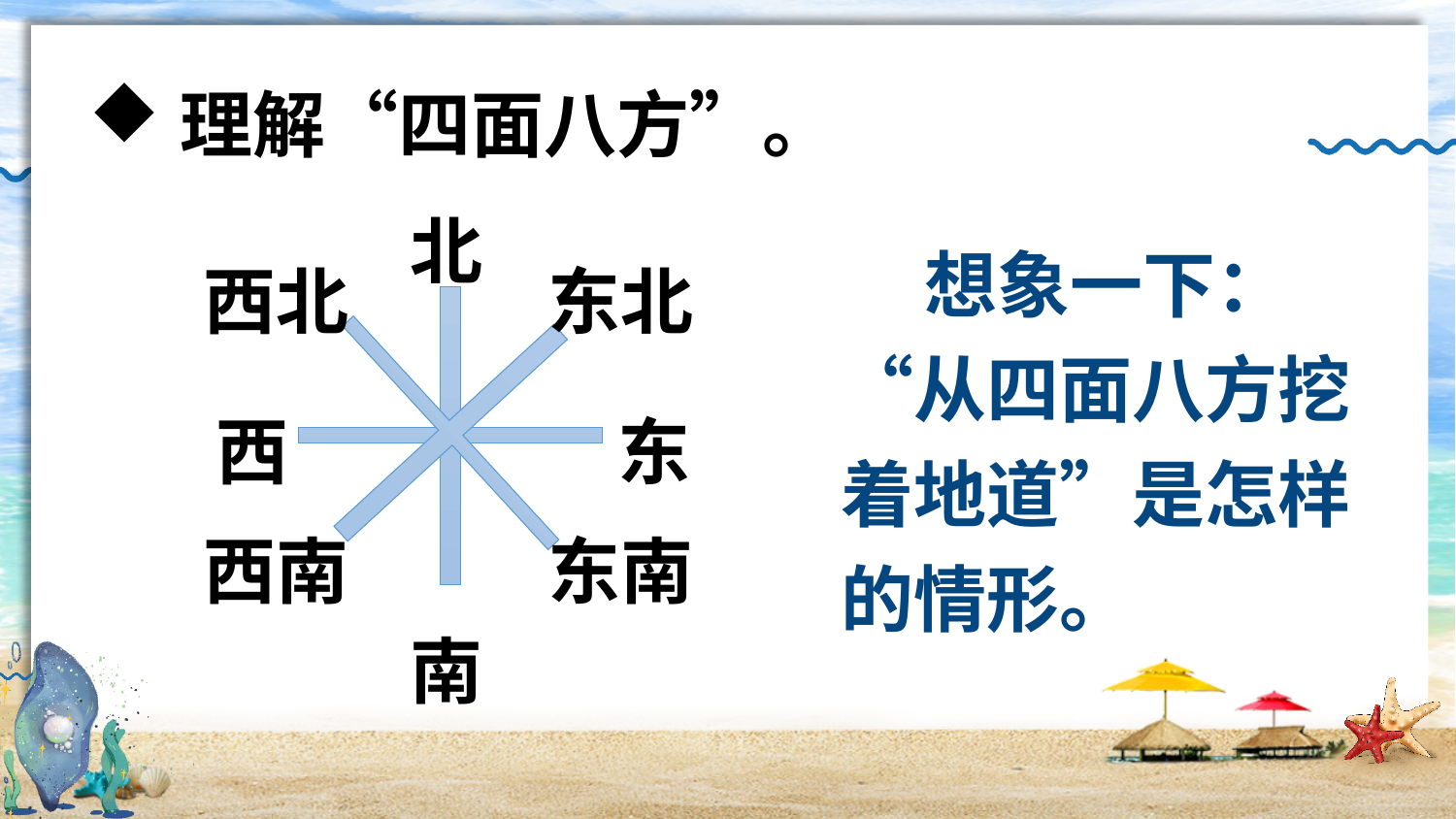

理解“四面八方”。
北
    想象一下：“从四面八方挖着地道”是怎样的情形。
西北
东北

西
东
西南
东南
南